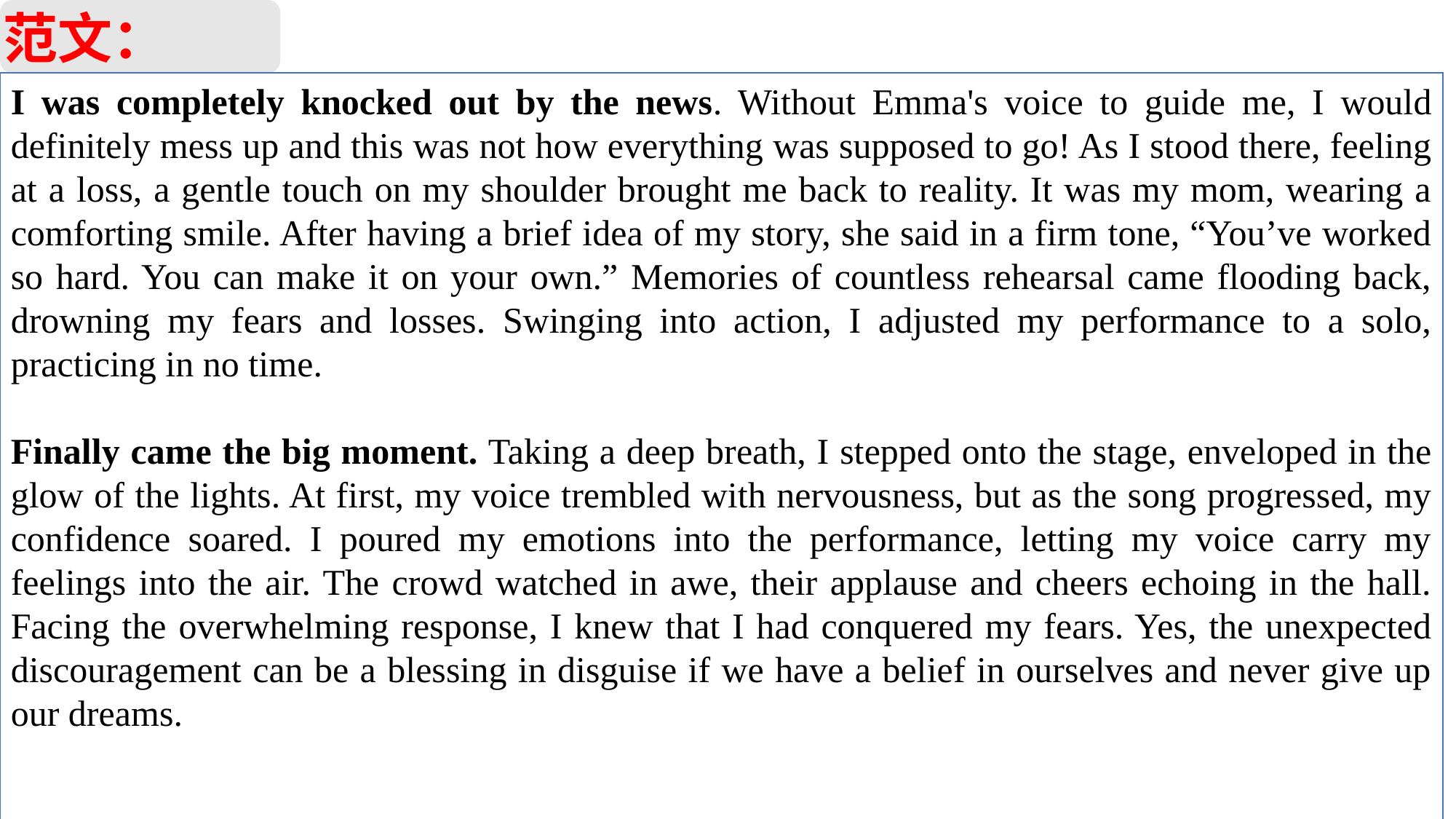

范文：
I was completely knocked out by the news. Without Emma's voice to guide me, I would definitely mess up and this was not how everything was supposed to go! As I stood there, feeling at a loss, a gentle touch on my shoulder brought me back to reality. It was my mom, wearing a comforting smile. After having a brief idea of my story, she said in a firm tone, “You’ve worked so hard. You can make it on your own.” Memories of countless rehearsal came flooding back, drowning my fears and losses. Swinging into action, I adjusted my performance to a solo, practicing in no time.

Finally came the big moment. Taking a deep breath, I stepped onto the stage, enveloped in the glow of the lights. At first, my voice trembled with nervousness, but as the song progressed, my confidence soared. I poured my emotions into the performance, letting my voice carry my feelings into the air. The crowd watched in awe, their applause and cheers echoing in the hall. Facing the overwhelming response, I knew that I had conquered my fears. Yes, the unexpected discouragement can be a blessing in disguise if we have a belief in ourselves and never give up our dreams.